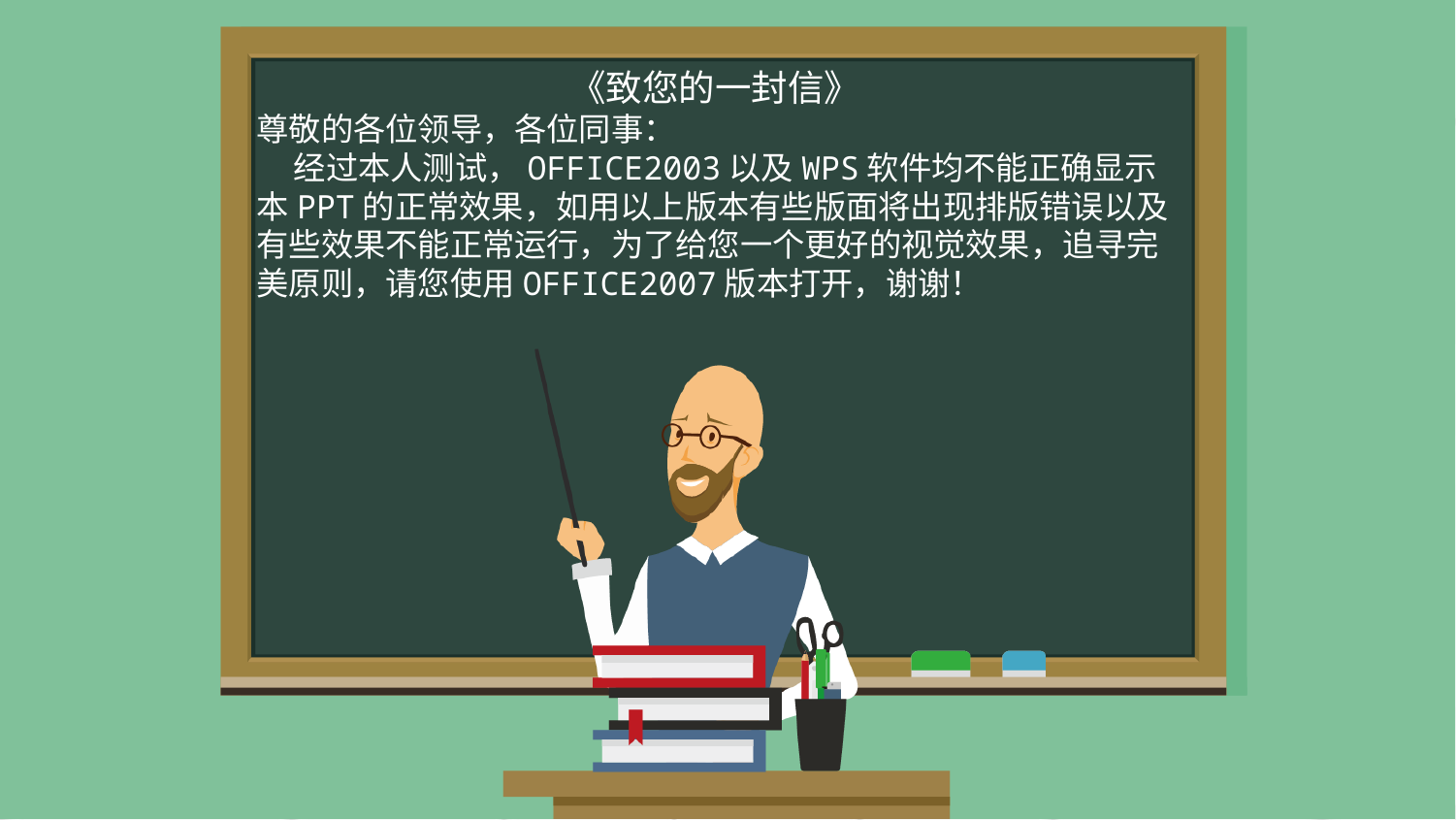

《致您的一封信》
尊敬的各位领导，各位同事：
    经过本人测试，OFFICE2003以及WPS软件均不能正确显示本PPT的正常效果，如用以上版本有些版面将出现排版错误以及有些效果不能正常运行，为了给您一个更好的视觉效果，追寻完美原则，请您使用OFFICE2007版本打开，谢谢！